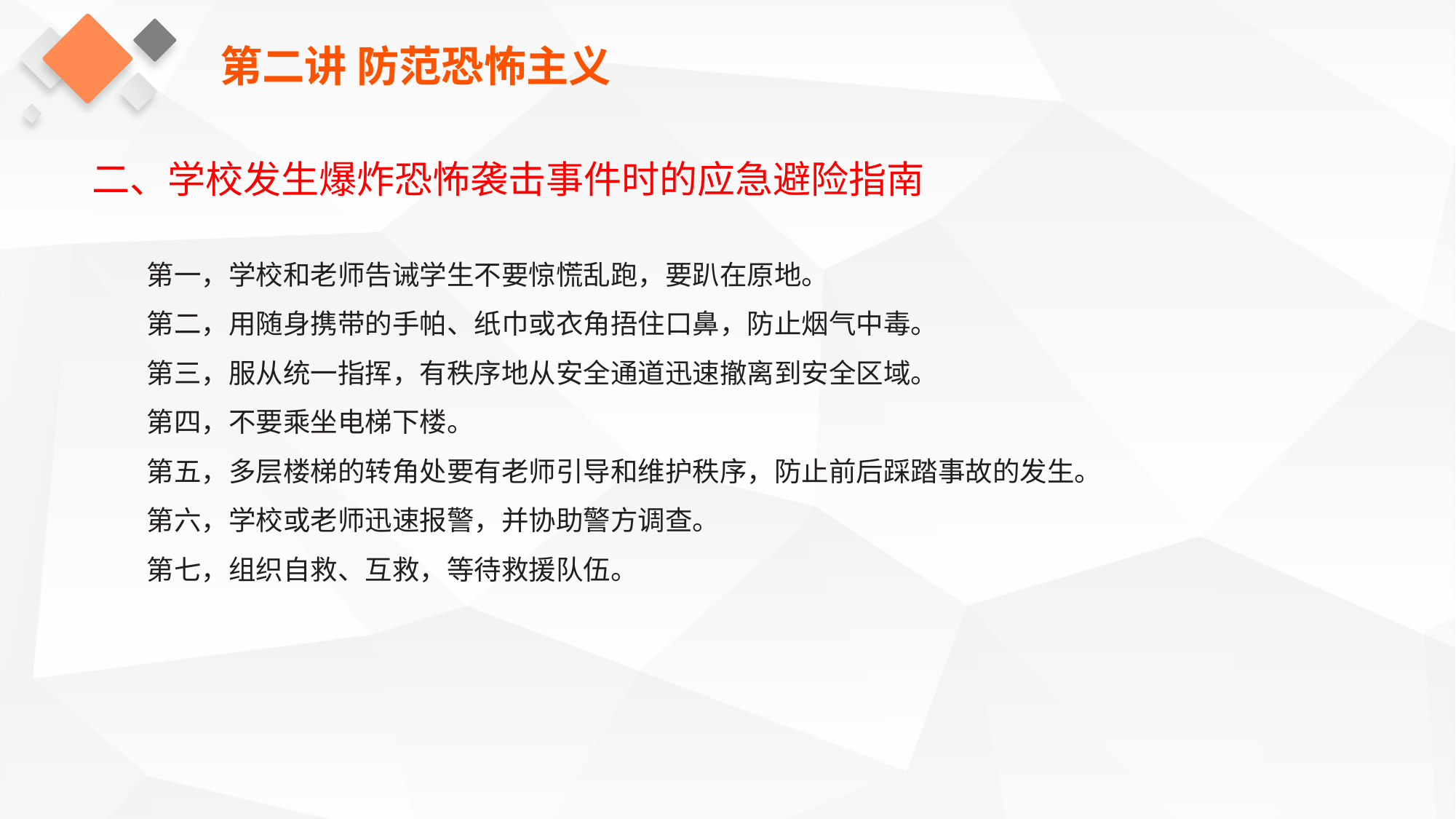

第二讲 防范恐怖主义
二、学校发生爆炸恐怖袭击事件时的应急避险指南
第一，学校和老师告诫学生不要惊慌乱跑，要趴在原地。
第二，用随身携带的手帕、纸巾或衣角捂住口鼻，防止烟气中毒。
第三，服从统一指挥，有秩序地从安全通道迅速撤离到安全区域。
第四，不要乘坐电梯下楼。
第五，多层楼梯的转角处要有老师引导和维护秩序，防止前后踩踏事故的发生。
第六，学校或老师迅速报警，并协助警方调查。
第七，组织自救、互救，等待救援队伍。